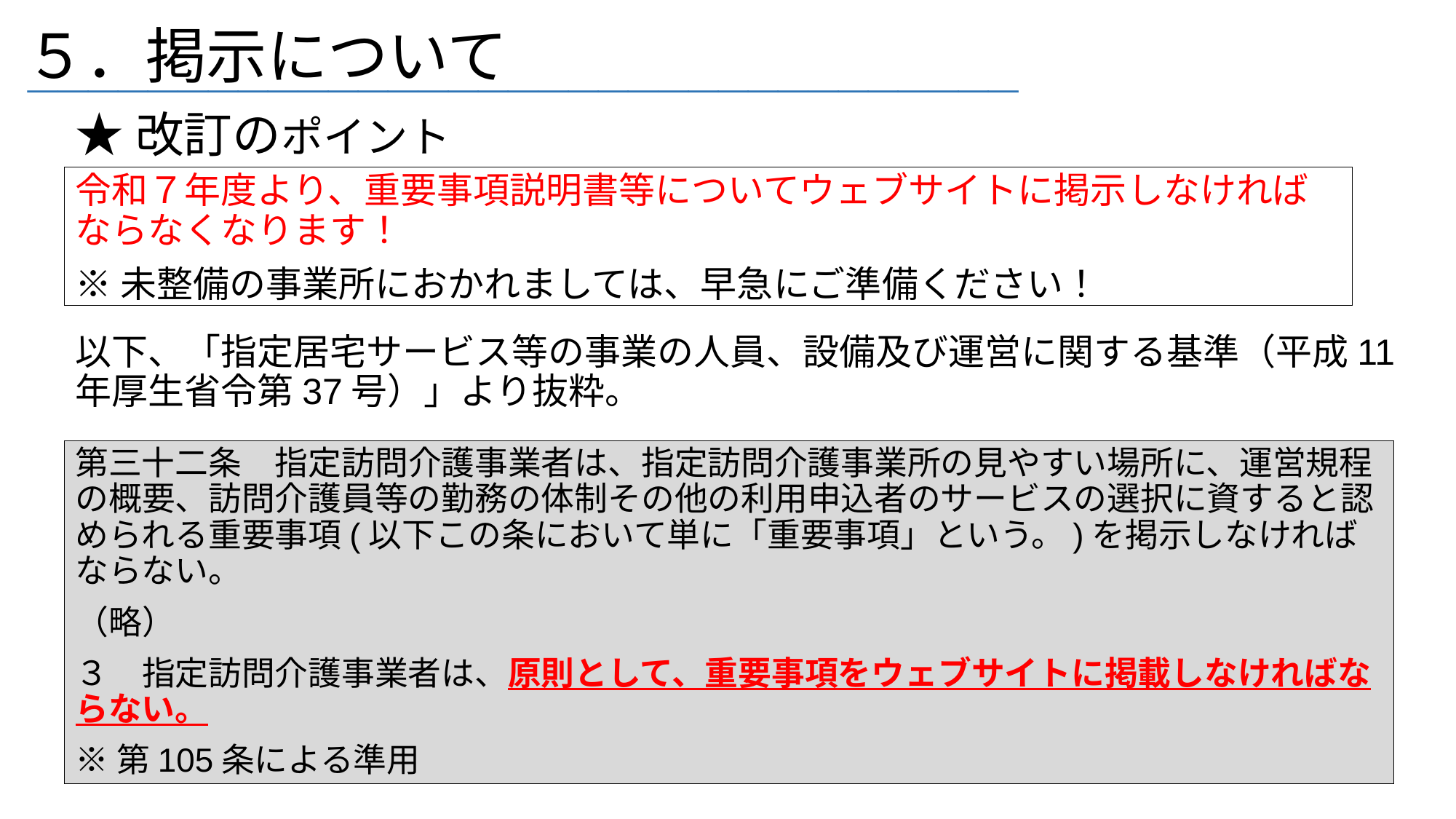

# ５．掲示について
_________________________________
★改訂のポイント
令和７年度より、重要事項説明書等についてウェブサイトに掲示しなければならなくなります！
※未整備の事業所におかれましては、早急にご準備ください！
以下、「指定居宅サービス等の事業の人員、設備及び運営に関する基準（平成11年厚生省令第37号）」より抜粋。
第三十二条　指定訪問介護事業者は、指定訪問介護事業所の見やすい場所に、運営規程の概要、訪問介護員等の勤務の体制その他の利用申込者のサービスの選択に資すると認められる重要事項(以下この条において単に「重要事項」という。)を掲示しなければならない。
（略）
３　指定訪問介護事業者は、原則として、重要事項をウェブサイトに掲載しなければならない。
※第105条による準用